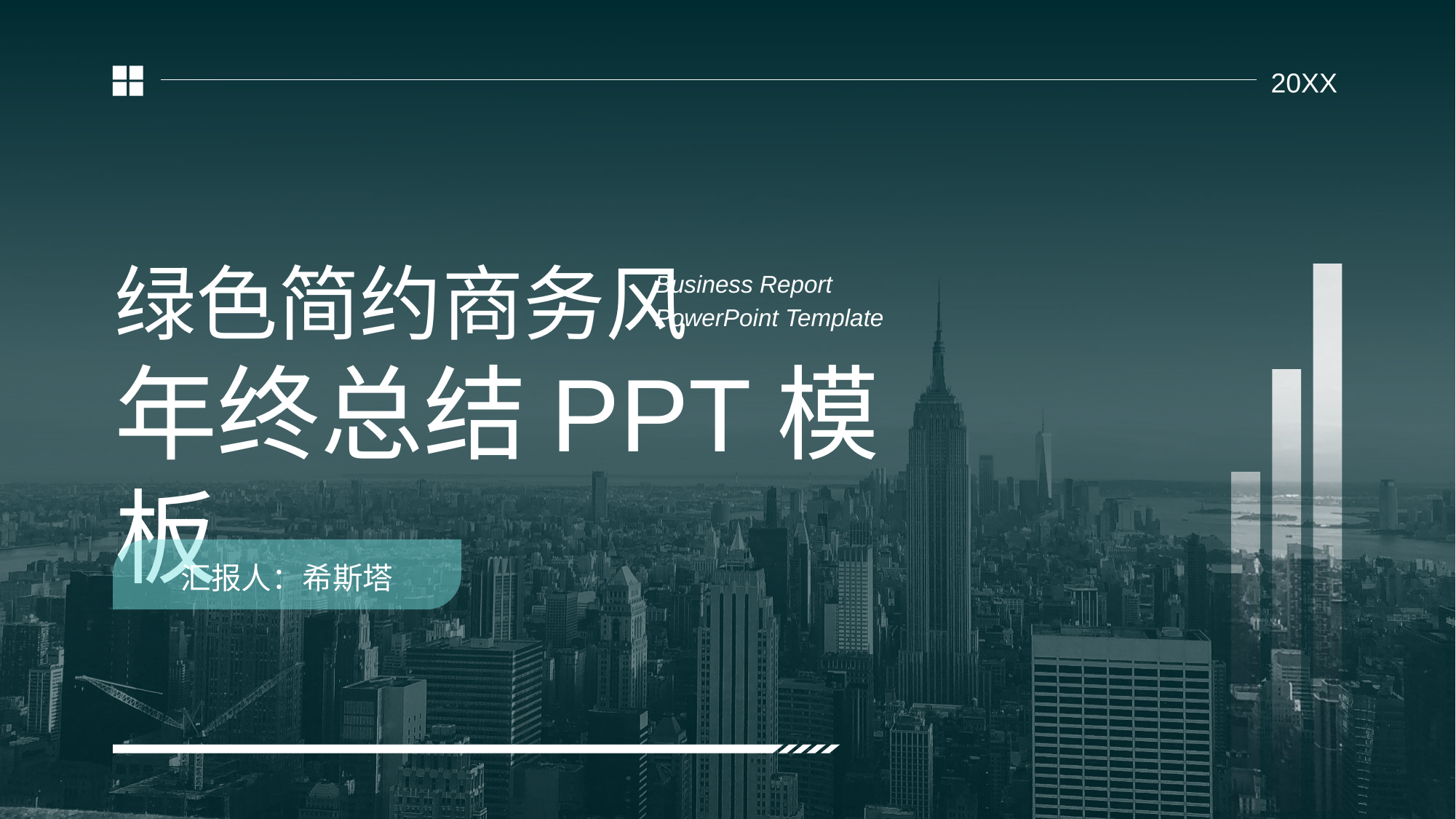

20XX
绿色简约商务风
Business Report
PowerPoint Template
年终总结PPT模板

汇报人：希斯塔